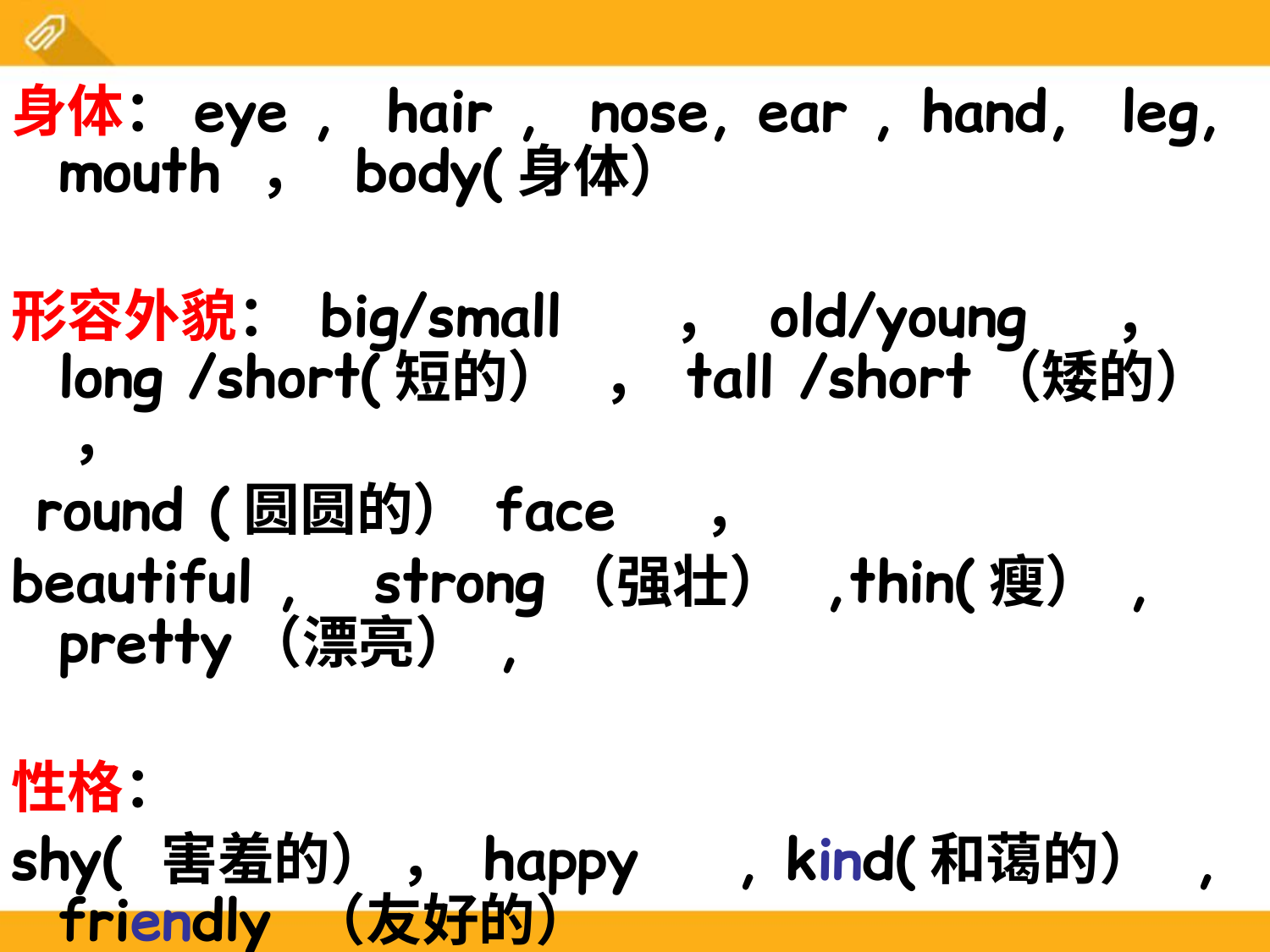

身体：eye ,  hair ,  nose, ear , hand,  leg,  mouth ，  body(身体）

形容外貌： big/small    ，  old/young   ，   long /short(短的）   ， tall /short（矮的）   ，
 round (圆圆的） face   ，
beautiful ,   strong（强壮）  ,thin(瘦） ,   pretty（漂亮） ,

性格：
shy( 害羞的） ， happy    , kind(和蔼的）  ,    friendly （友好的）